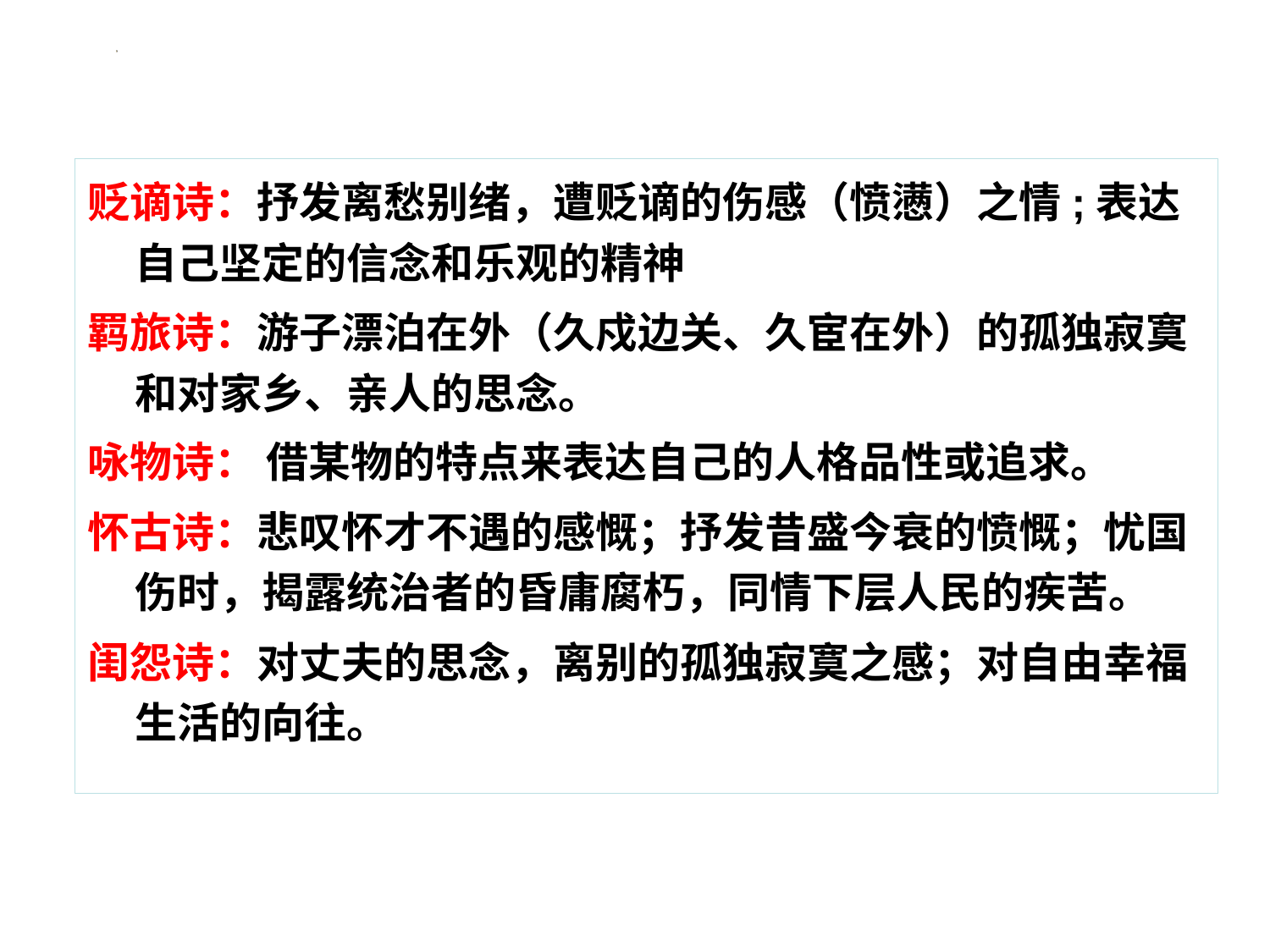

贬谪诗：抒发离愁别绪，遭贬谪的伤感（愤懑）之情;表达自己坚定的信念和乐观的精神
羁旅诗：游子漂泊在外（久戍边关、久宦在外）的孤独寂寞和对家乡、亲人的思念。
咏物诗： 借某物的特点来表达自己的人格品性或追求。
怀古诗：悲叹怀才不遇的感慨；抒发昔盛今衰的愤慨；忧国伤时，揭露统治者的昏庸腐朽，同情下层人民的疾苦。
闺怨诗：对丈夫的思念，离别的孤独寂寞之感；对自由幸福生活的向往。